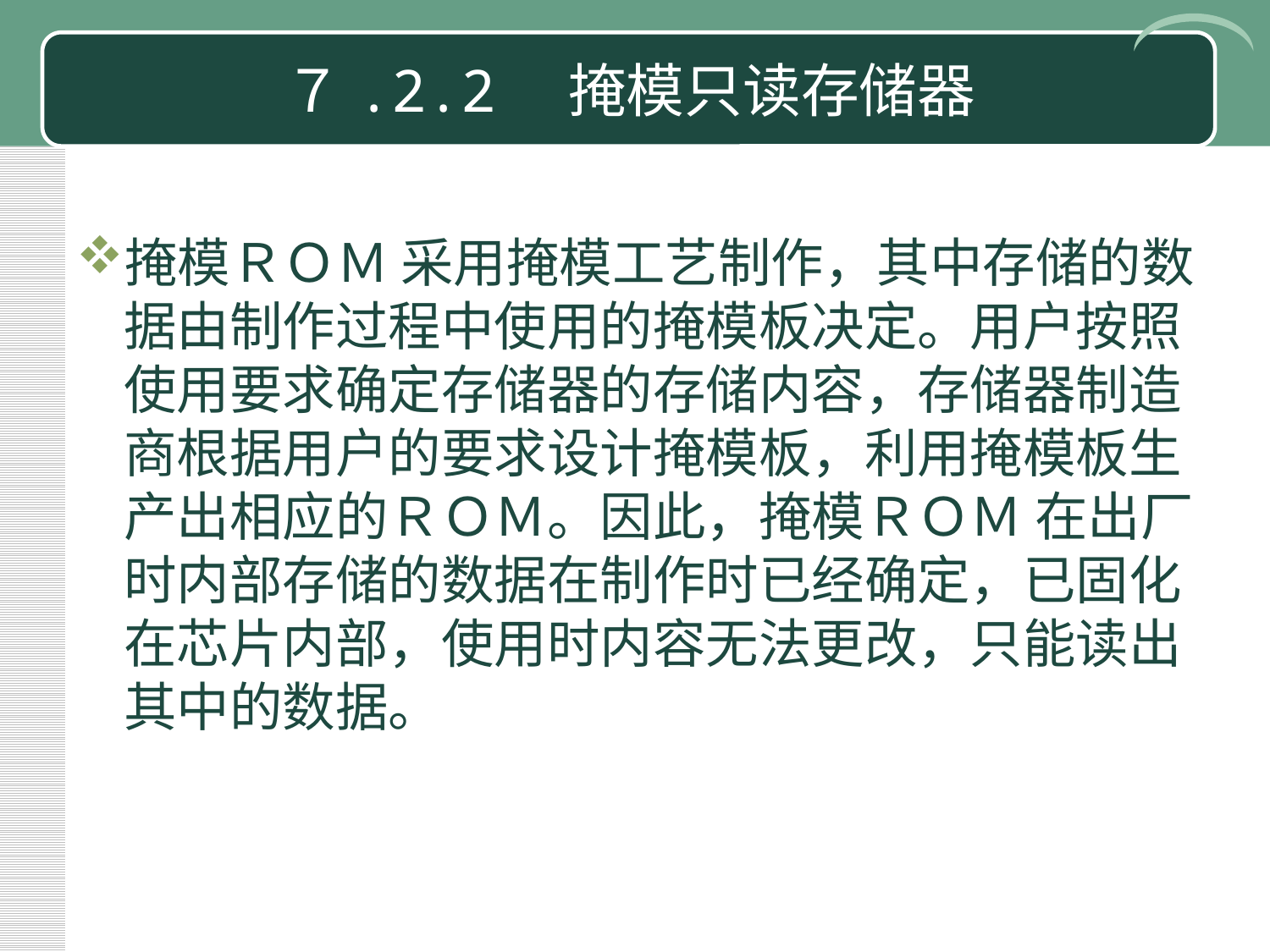

# ７.2.2　掩模只读存储器

掩模ＲＯＭ 采用掩模工艺制作，其中存储的数据由制作过程中使用的掩模板决定。用户按照使用要求确定存储器的存储内容，存储器制造商根据用户的要求设计掩模板，利用掩模板生产出相应的ＲＯＭ。因此，掩模ＲＯＭ 在出厂时内部存储的数据在制作时已经确定，已固化在芯片内部，使用时内容无法更改，只能读出其中的数据。